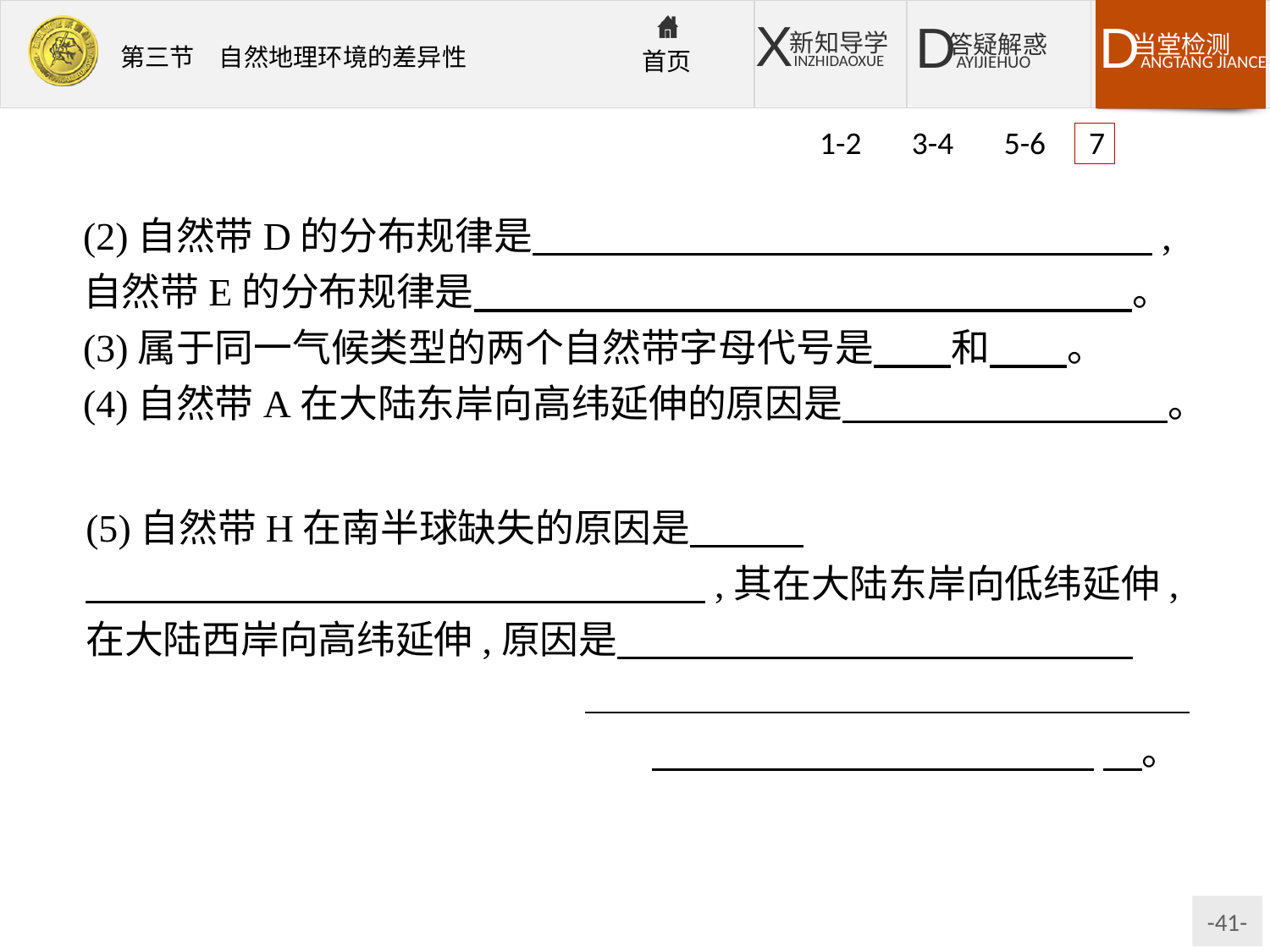

1-2       3-4       5-6      7

(2)自然带D的分布规律是　　　　　　　　　　　　　　　　,自然带E的分布规律是　　　　　　　　　　　　　　　　　。
(3)属于同一气候类型的两个自然带字母代号是　　和　　。
(4)自然带A在大陆东岸向高纬延伸的原因是                                 　。
(5)自然带H在南半球缺失的原因是
　　　　　　　　　　　　　　　　,其在大陆东岸向低纬延伸,在大陆西岸向高纬延伸,原因是

                                                   　。